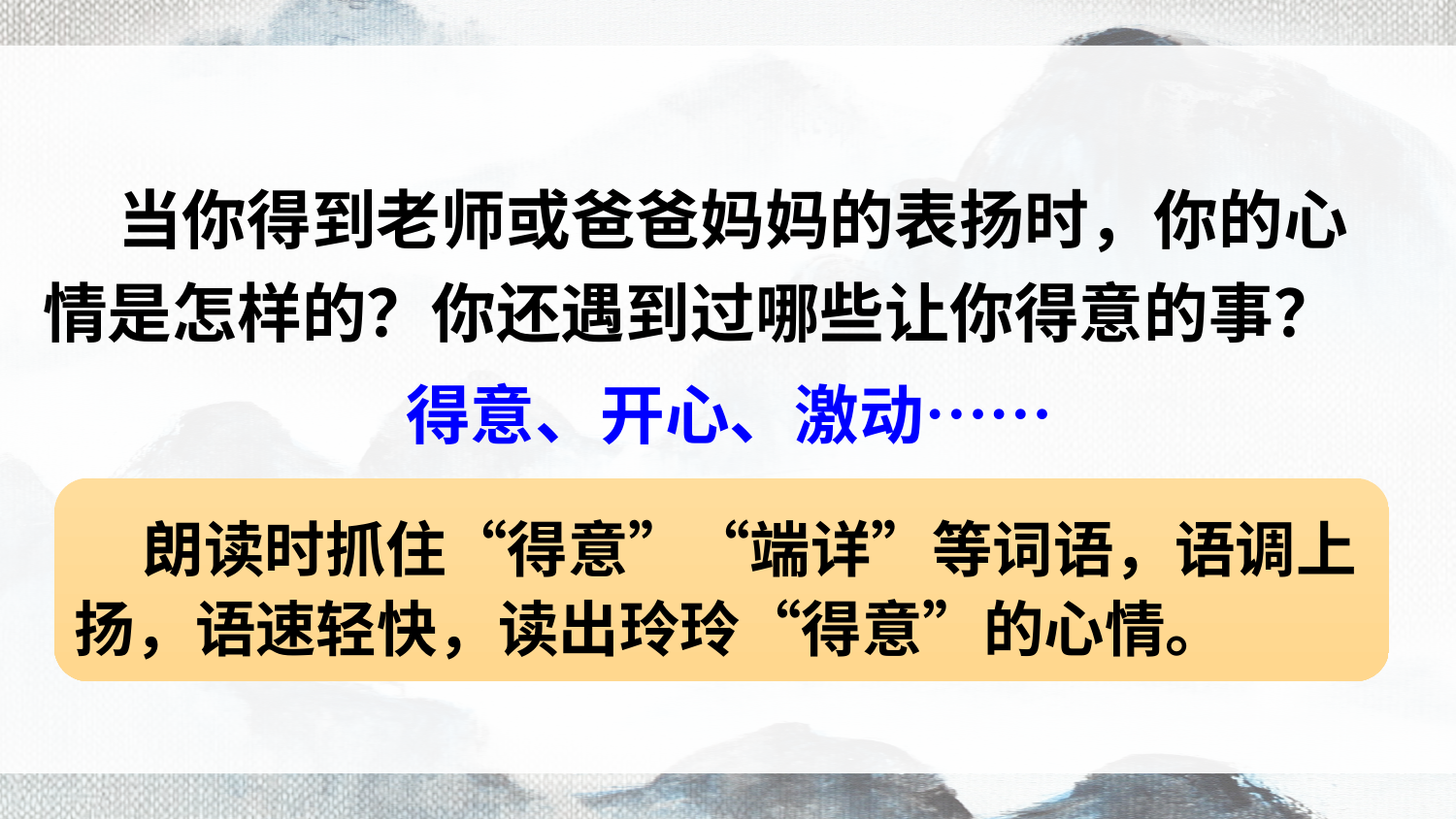

当你得到老师或爸爸妈妈的表扬时，你的心情是怎样的？你还遇到过哪些让你得意的事？
得意、开心、激动……

    朗读时抓住“得意”“端详”等词语，语调上扬，语速轻快，读出玲玲“得意”的心情。